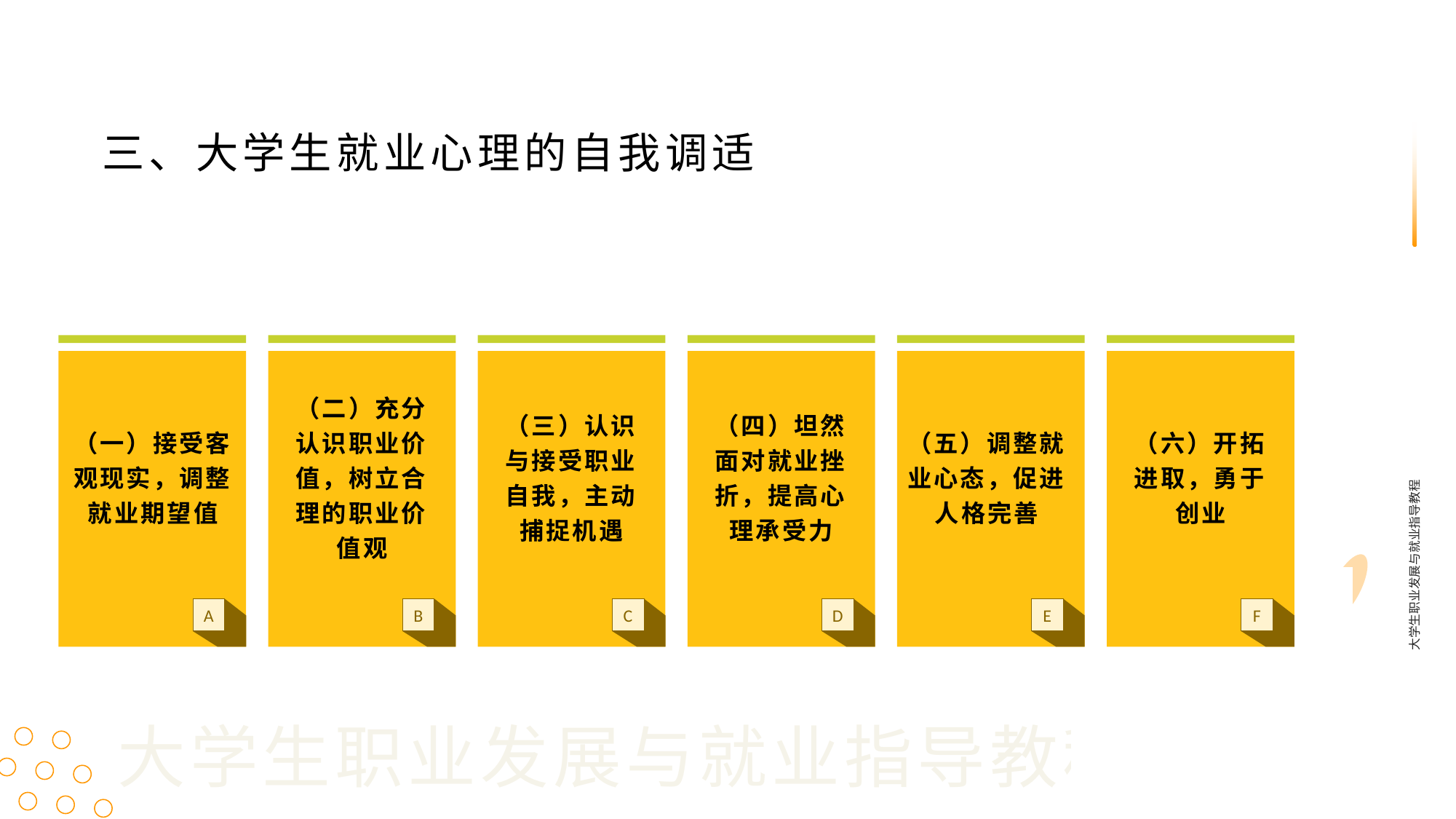

三、大学生就业心理的自我调适

（一）接受客观现实，调整就业期望值
（五）调整就业心态，促进人格完善
（二）充分认识职业价值，树立合理的职业价值观
（三）认识与接受职业自我，主动捕捉机遇
（四）坦然面对就业挫折，提高心理承受力
（六）开拓进取，勇于创业

大学生职业发展与就业指导教程

A

B

C

D

E

F

大学生职业发展与就业指导教程